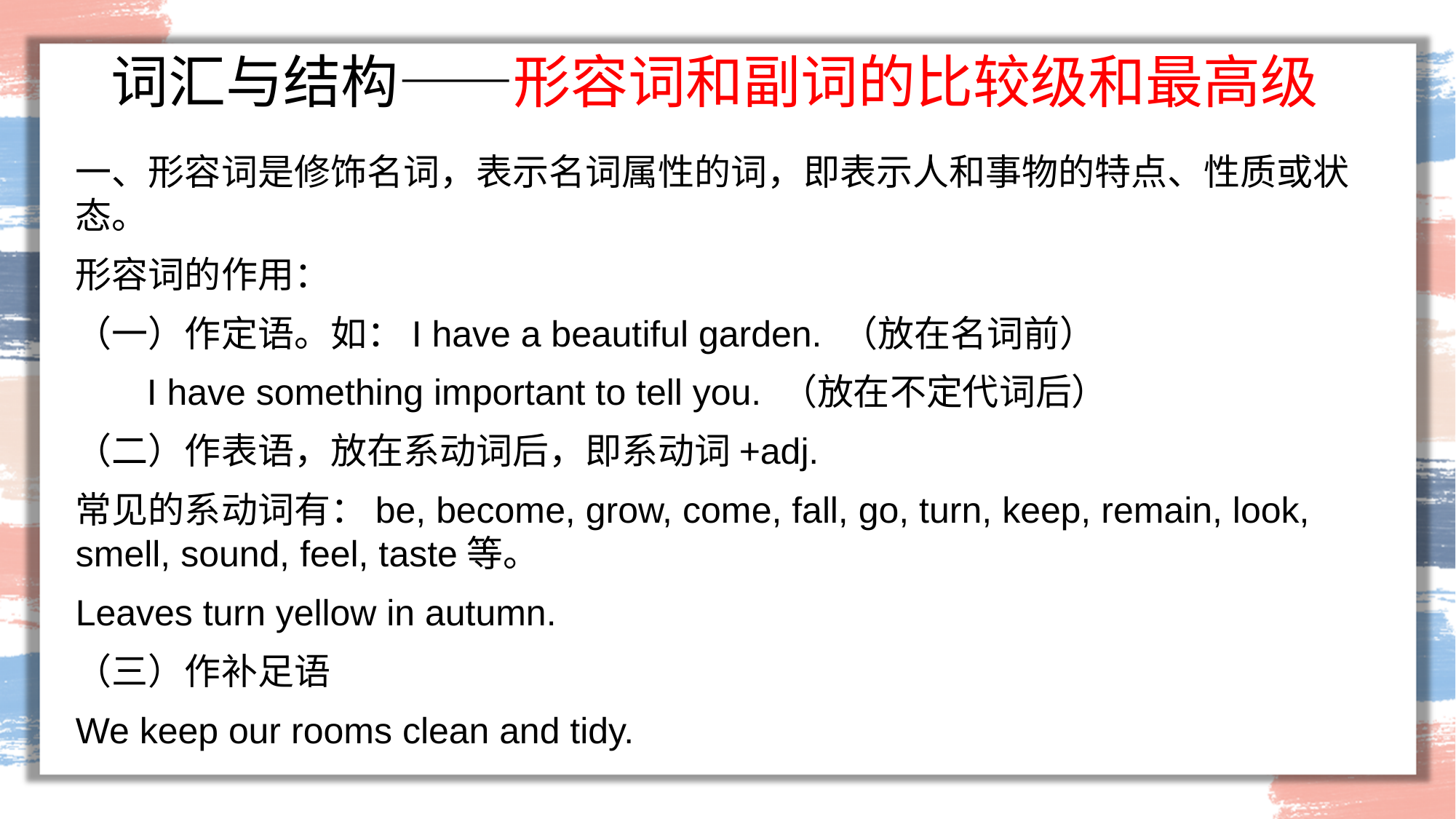

# 词汇与结构——形容词和副词的比较级和最高级
一、形容词是修饰名词，表示名词属性的词，即表示人和事物的特点、性质或状态。
形容词的作用：
（一）作定语。如：I have a beautiful garden. （放在名词前）
       I have something important to tell you. （放在不定代词后）
（二）作表语，放在系动词后，即系动词+adj.
常见的系动词有：be, become, grow, come, fall, go, turn, keep, remain, look, smell, sound, feel, taste等。
Leaves turn yellow in autumn.
（三）作补足语
We keep our rooms clean and tidy.